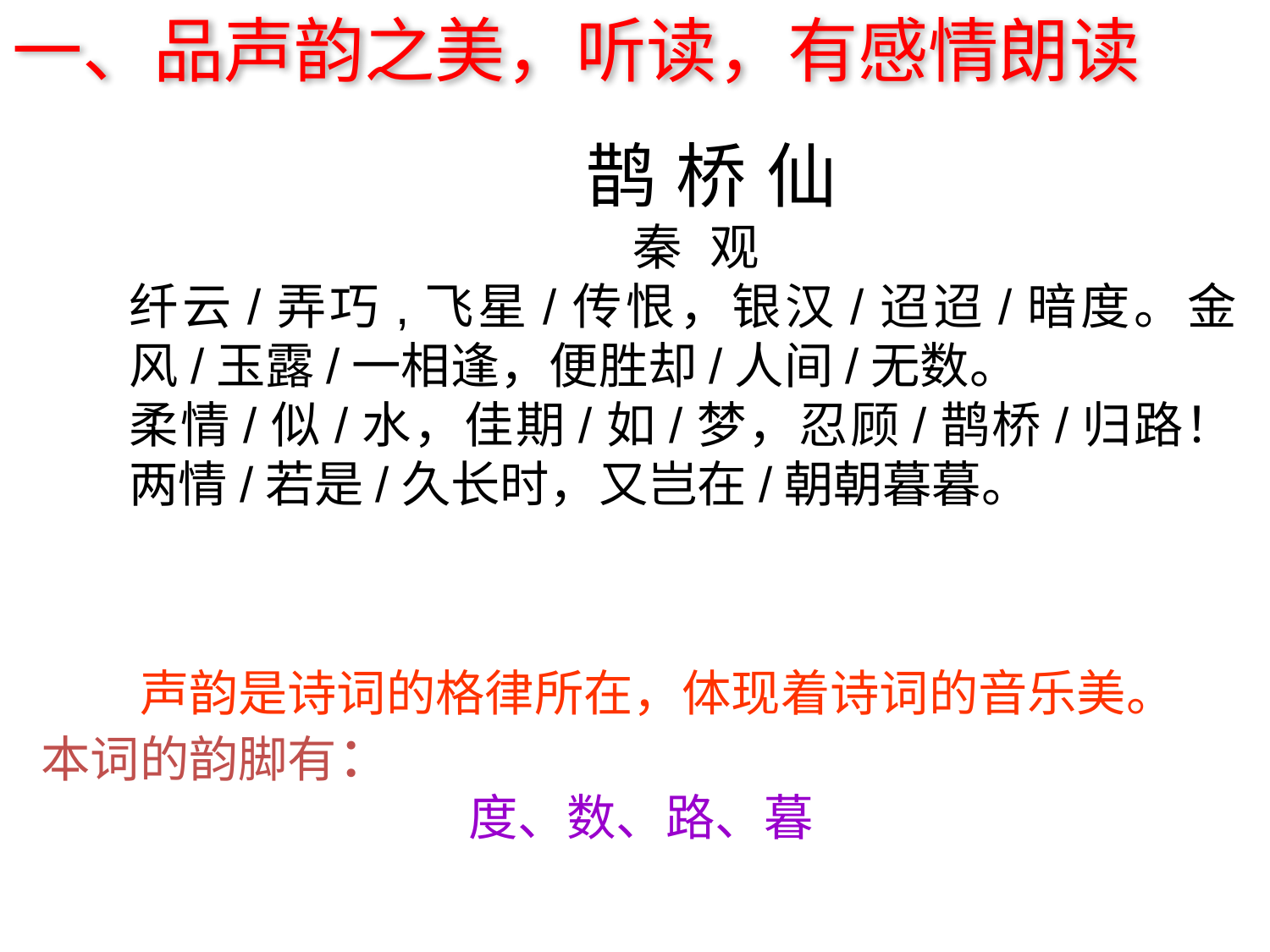

一、品声韵之美，听读，有感情朗读

   鹊 桥 仙
 秦  观
纤云/弄巧,飞星/传恨，银汉/迢迢/暗度。金风/玉露/一相逢，便胜却/人间/无数。
柔情/似/水，佳期/如/梦，忍顾/鹊桥/归路！
两情/若是/久长时，又岂在/朝朝暮暮。
　　声韵是诗词的格律所在，体现着诗词的音乐美。
本词的韵脚有：
度、数、路、暮